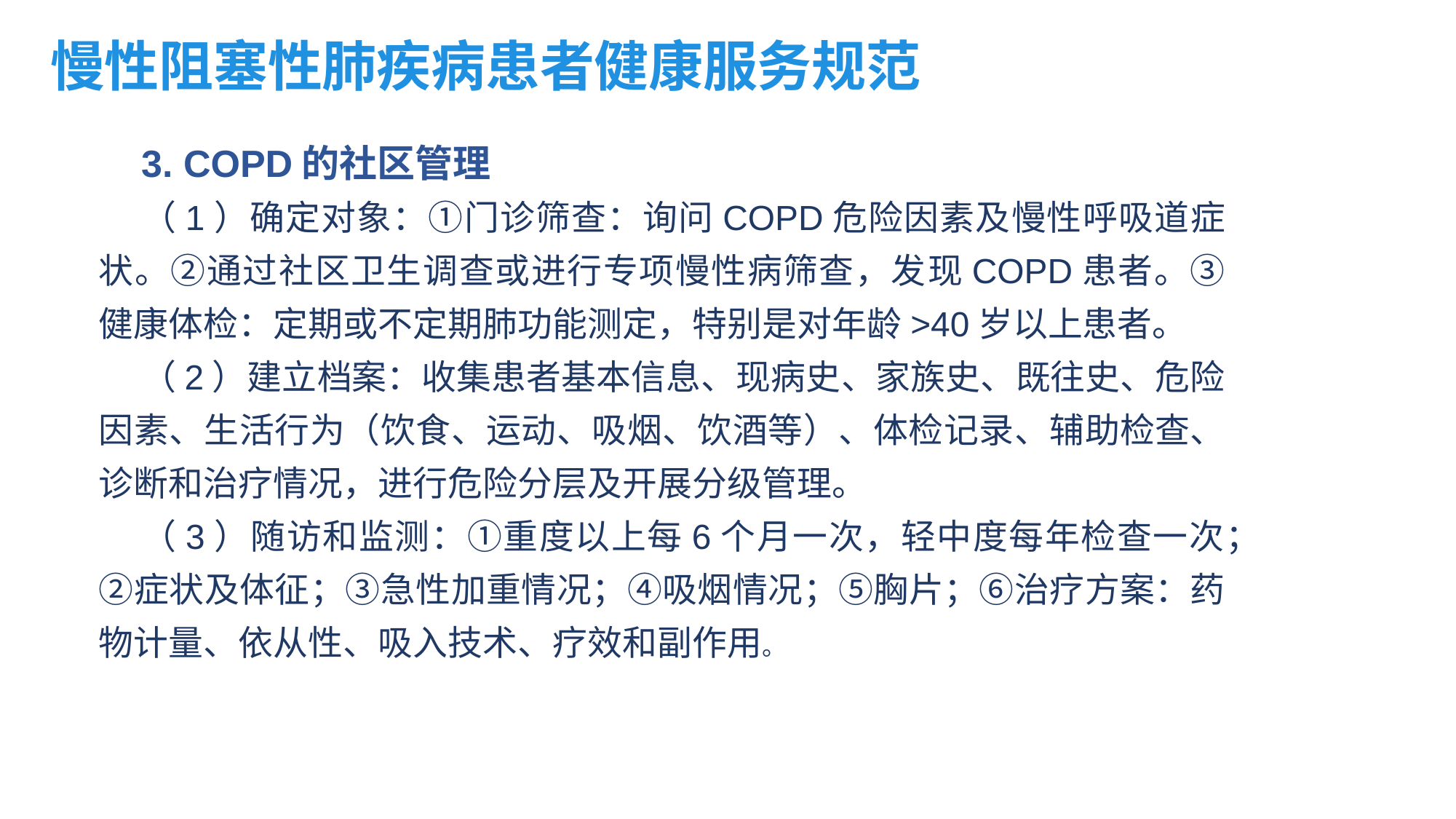

慢性阻塞性肺疾病患者健康服务规范
3. COPD的社区管理
（1）确定对象：①门诊筛查：询问COPD危险因素及慢性呼吸道症状。②通过社区卫生调查或进行专项慢性病筛查，发现COPD患者。③健康体检：定期或不定期肺功能测定，特别是对年龄>40岁以上患者。
（2）建立档案：收集患者基本信息、现病史、家族史、既往史、危险因素、生活行为（饮食、运动、吸烟、饮酒等）、体检记录、辅助检查、诊断和治疗情况，进行危险分层及开展分级管理。
（3）随访和监测：①重度以上每6个月一次，轻中度每年检查一次；②症状及体征；③急性加重情况；④吸烟情况；⑤胸片；⑥治疗方案：药物计量、依从性、吸入技术、疗效和副作用。